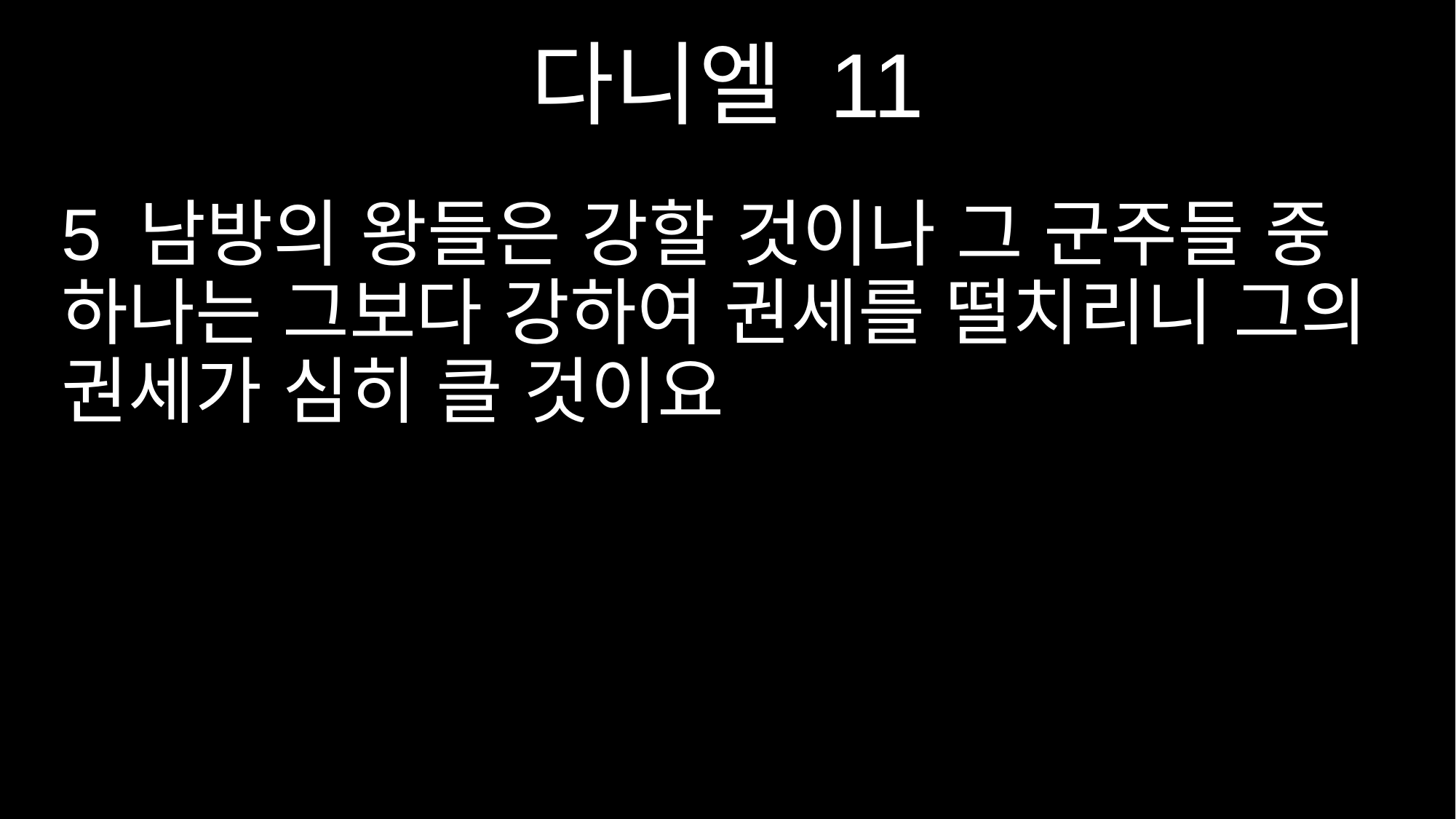

다니엘 11
5 남방의 왕들은 강할 것이나 그 군주들 중 하나는 그보다 강하여 권세를 떨치리니 그의 권세가 심히 클 것이요